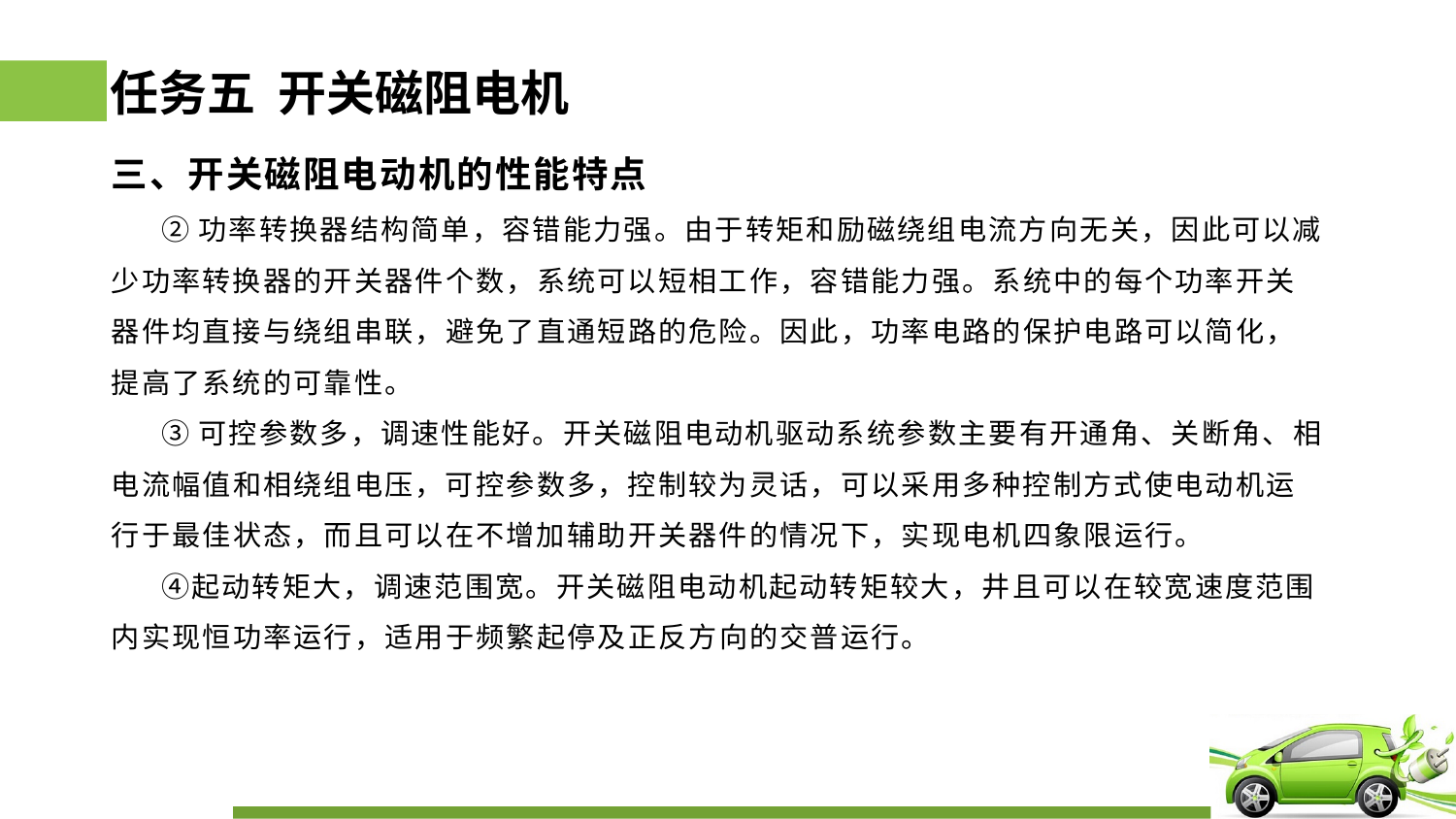

# 任务五  开关磁阻电机
三、开关磁阻电动机的性能特点
      ②功率转换器结构简单，容错能力强。由于转矩和励磁绕组电流方向无关，因此可以减少功率转换器的开关器件个数，系统可以短相工作，容错能力强。系统中的每个功率开关器件均直接与绕组串联，避免了直通短路的危险。因此，功率电路的保护电路可以简化，提高了系统的可靠性。
      ③可控参数多，调速性能好。开关磁阻电动机驱动系统参数主要有开通角、关断角、相电流幅值和相绕组电压，可控参数多，控制较为灵话，可以采用多种控制方式使电动机运行于最佳状态，而且可以在不增加辅助开关器件的情况下，实现电机四象限运行。
      ④起动转矩大，调速范围宽。开关磁阻电动机起动转矩较大，井且可以在较宽速度范围内实现恒功率运行，适用于频繁起停及正反方向的交普运行。